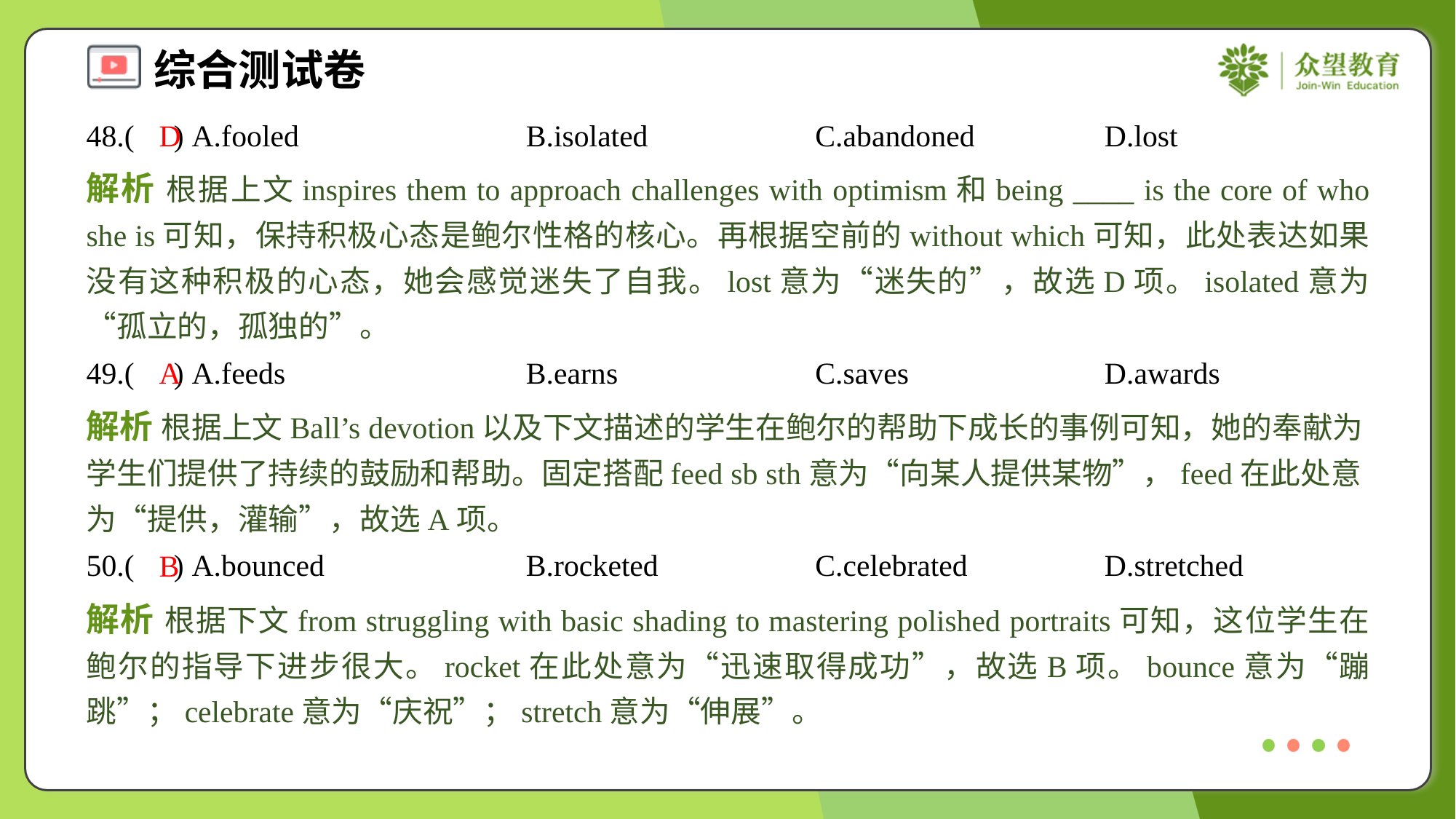

48.(     ) A.fooled	B.isolated	C.abandoned	D.lost
D
解析 根据上文inspires them to approach challenges with optimism和being ____ is the core of who she is可知，保持积极心态是鲍尔性格的核心。再根据空前的without which可知，此处表达如果没有这种积极的心态，她会感觉迷失了自我。lost意为“迷失的”，故选D项。isolated意为“孤立的，孤独的”。
49.(     ) A.feeds	B.earns	C.saves	D.awards
A
解析 根据上文Ball’s devotion以及下文描述的学生在鲍尔的帮助下成长的事例可知，她的奉献为学生们提供了持续的鼓励和帮助。固定搭配feed sb sth意为“向某人提供某物”，feed在此处意为“提供，灌输”，故选A项。
50.(     ) A.bounced	B.rocketed	C.celebrated	D.stretched
B
解析 根据下文from struggling with basic shading to mastering polished portraits可知，这位学生在鲍尔的指导下进步很大。rocket在此处意为“迅速取得成功”，故选B项。bounce意为“蹦跳”；celebrate意为“庆祝”；stretch意为“伸展”。